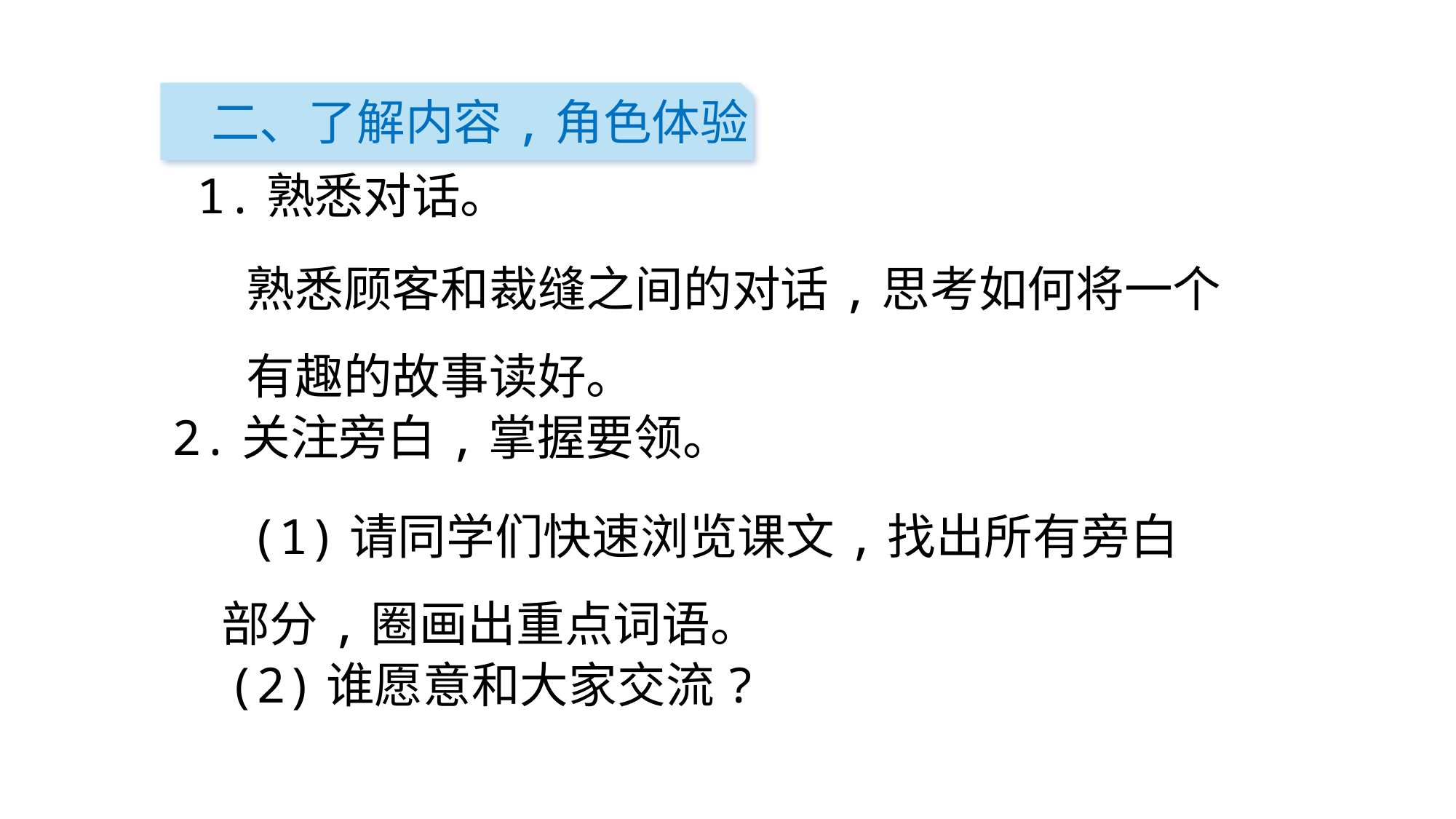

二、了解内容,角色体验
 1.熟悉对话。
熟悉顾客和裁缝之间的对话,思考如何将一个有趣的故事读好。
2.关注旁白,掌握要领。
 (1)请同学们快速浏览课文,找出所有旁白部分,圈画出重点词语。
 (2)谁愿意和大家交流?